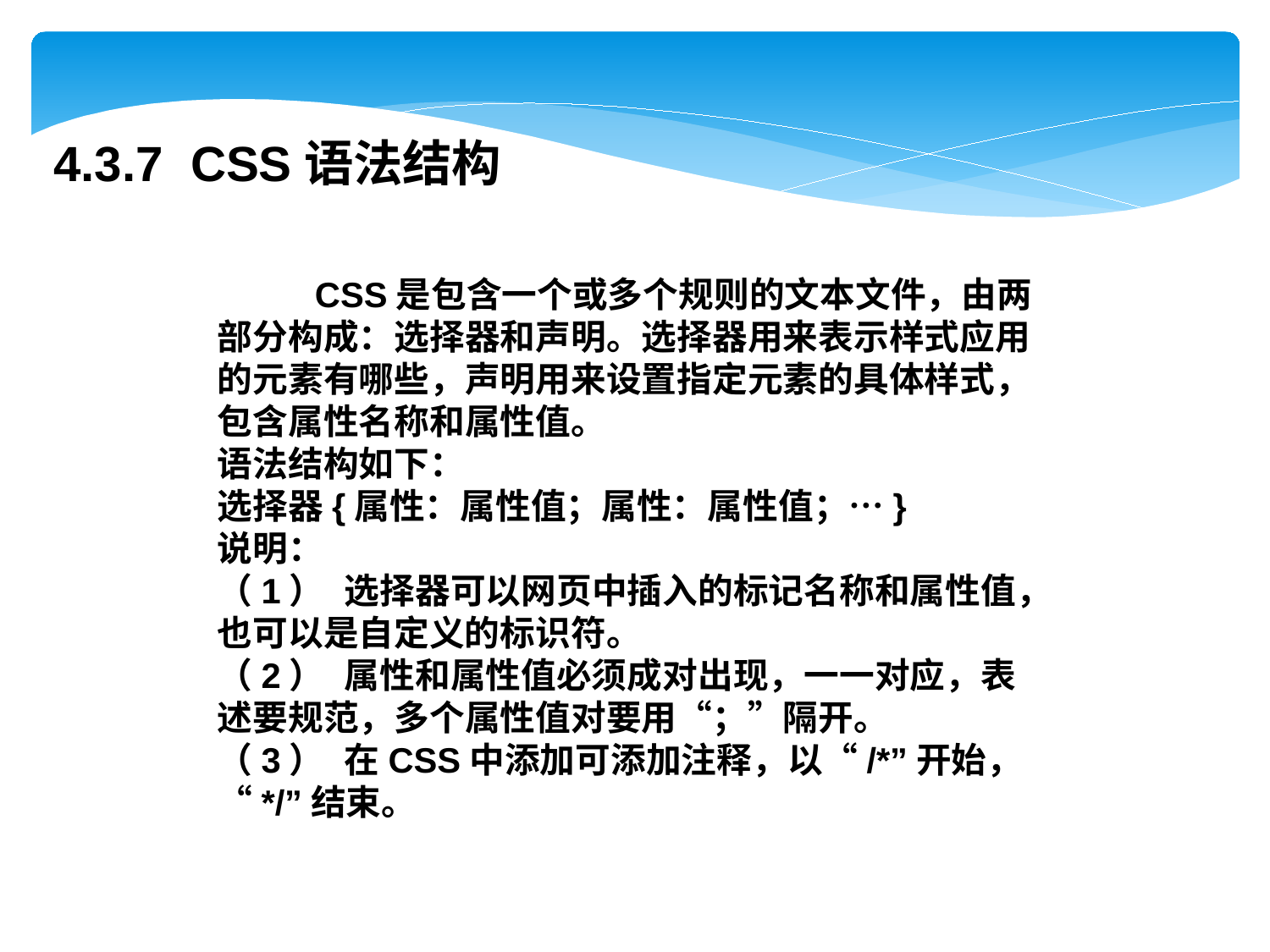

4.3.7  CSS语法结构
          CSS是包含一个或多个规则的文本文件，由两部分构成：选择器和声明。选择器用来表示样式应用的元素有哪些，声明用来设置指定元素的具体样式，包含属性名称和属性值。
语法结构如下：
选择器{属性：属性值；属性：属性值；…}
说明：
（1）	选择器可以网页中插入的标记名称和属性值，也可以是自定义的标识符。
（2）	属性和属性值必须成对出现，一一对应，表述要规范，多个属性值对要用“；”隔开。
（3）	在CSS中添加可添加注释，以“/*”开始，“*/”结束。